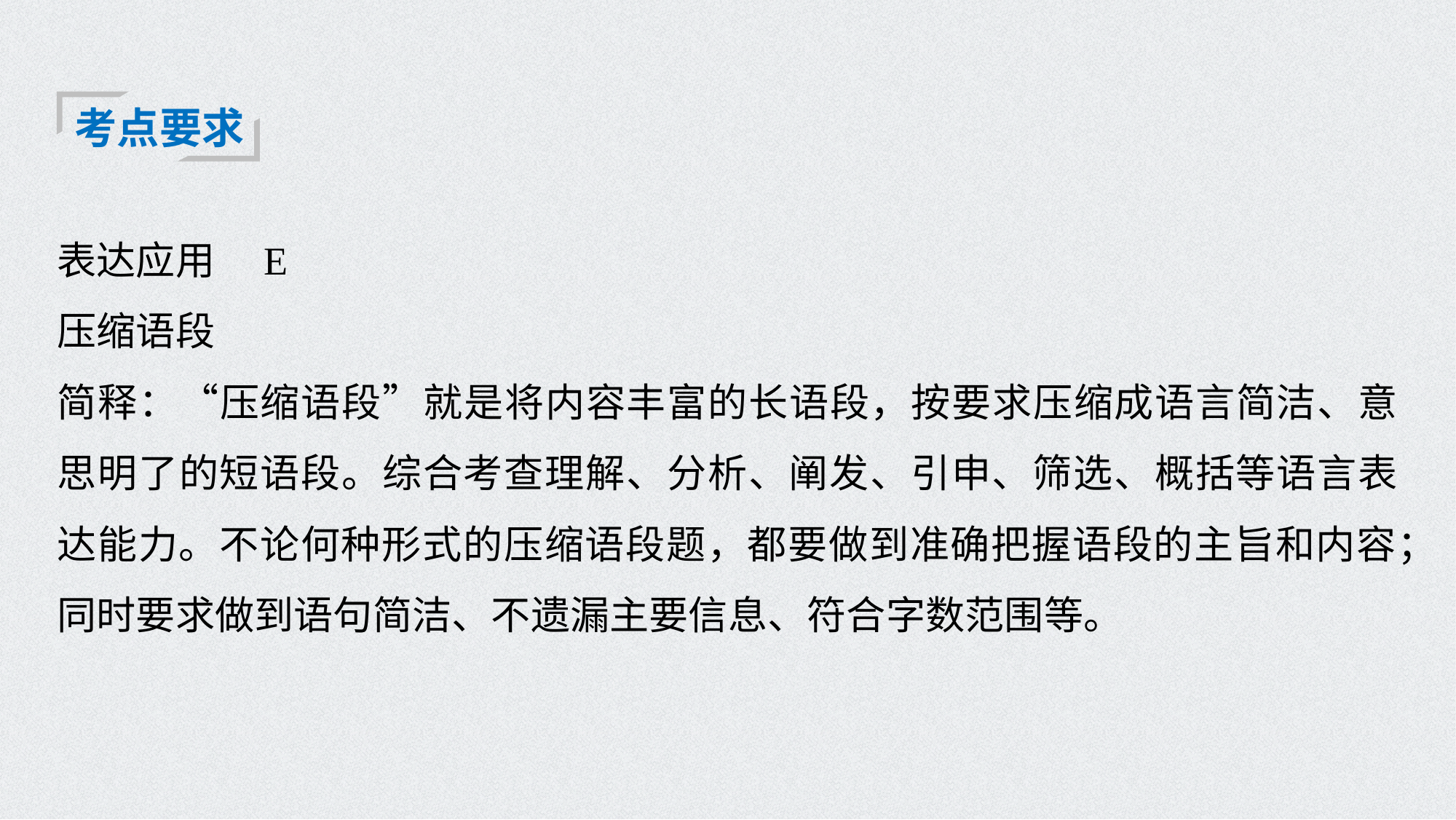

考点要求

表达应用　E
压缩语段
简释：“压缩语段”就是将内容丰富的长语段，按要求压缩成语言简洁、意思明了的短语段。综合考查理解、分析、阐发、引申、筛选、概括等语言表达能力。不论何种形式的压缩语段题，都要做到准确把握语段的主旨和内容；同时要求做到语句简洁、不遗漏主要信息、符合字数范围等。